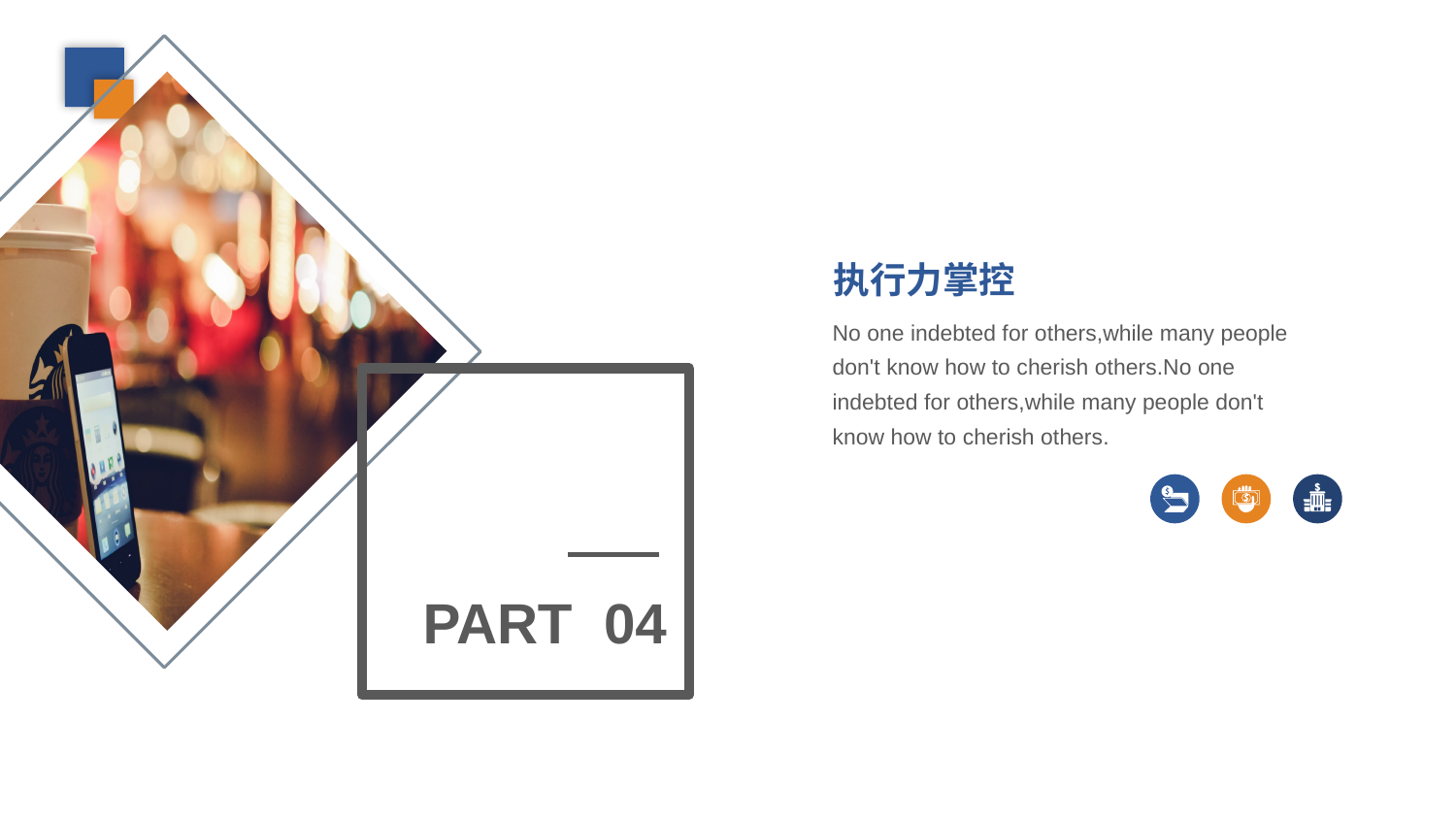

执行力掌控
No one indebted for others,while many people don't know how to cherish others.No one indebted for others,while many people don't know how to cherish others.

PART  04